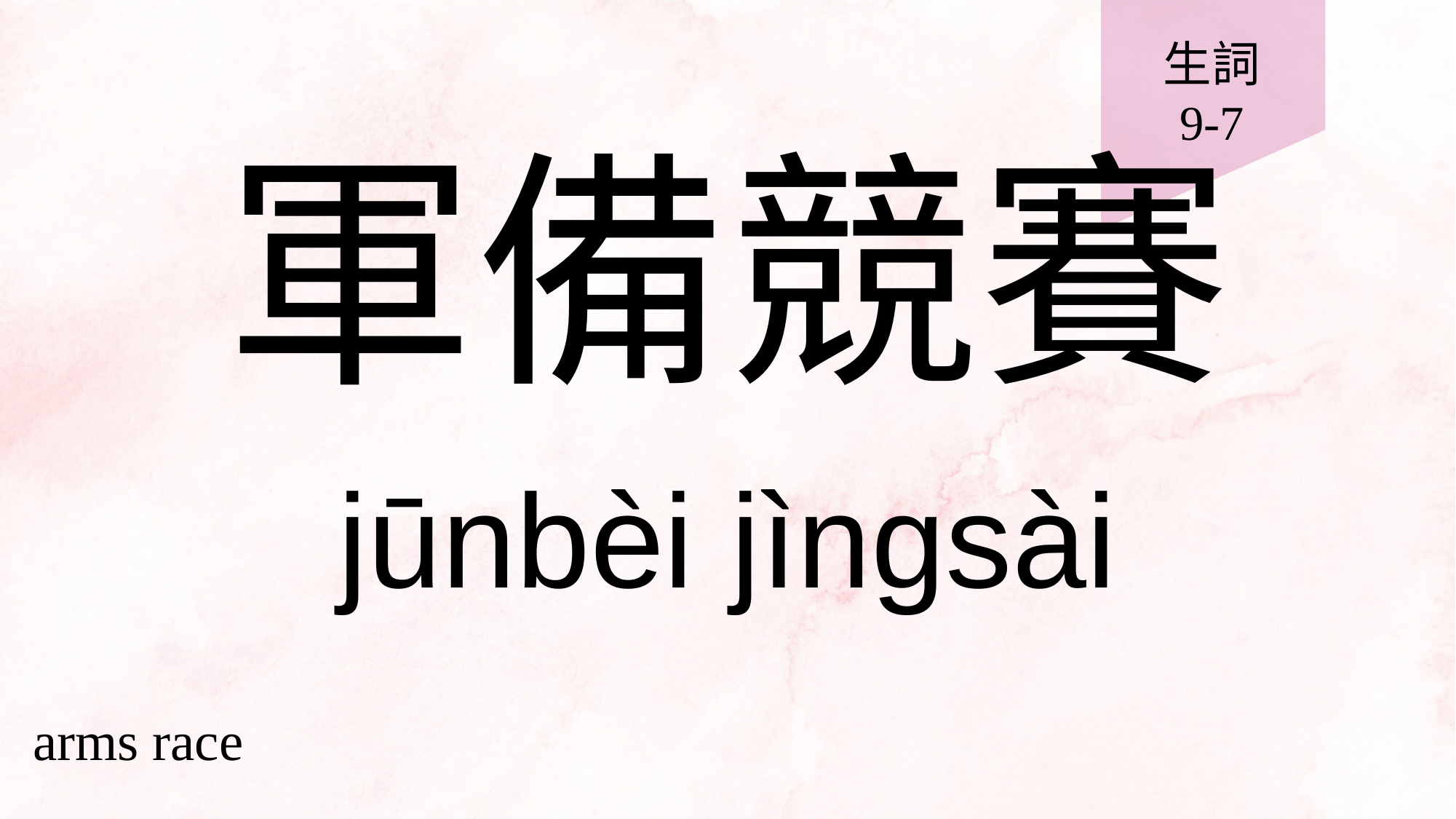

生詞
9-7
# 軍備競賽
jūnbèi jìngsài
arms race